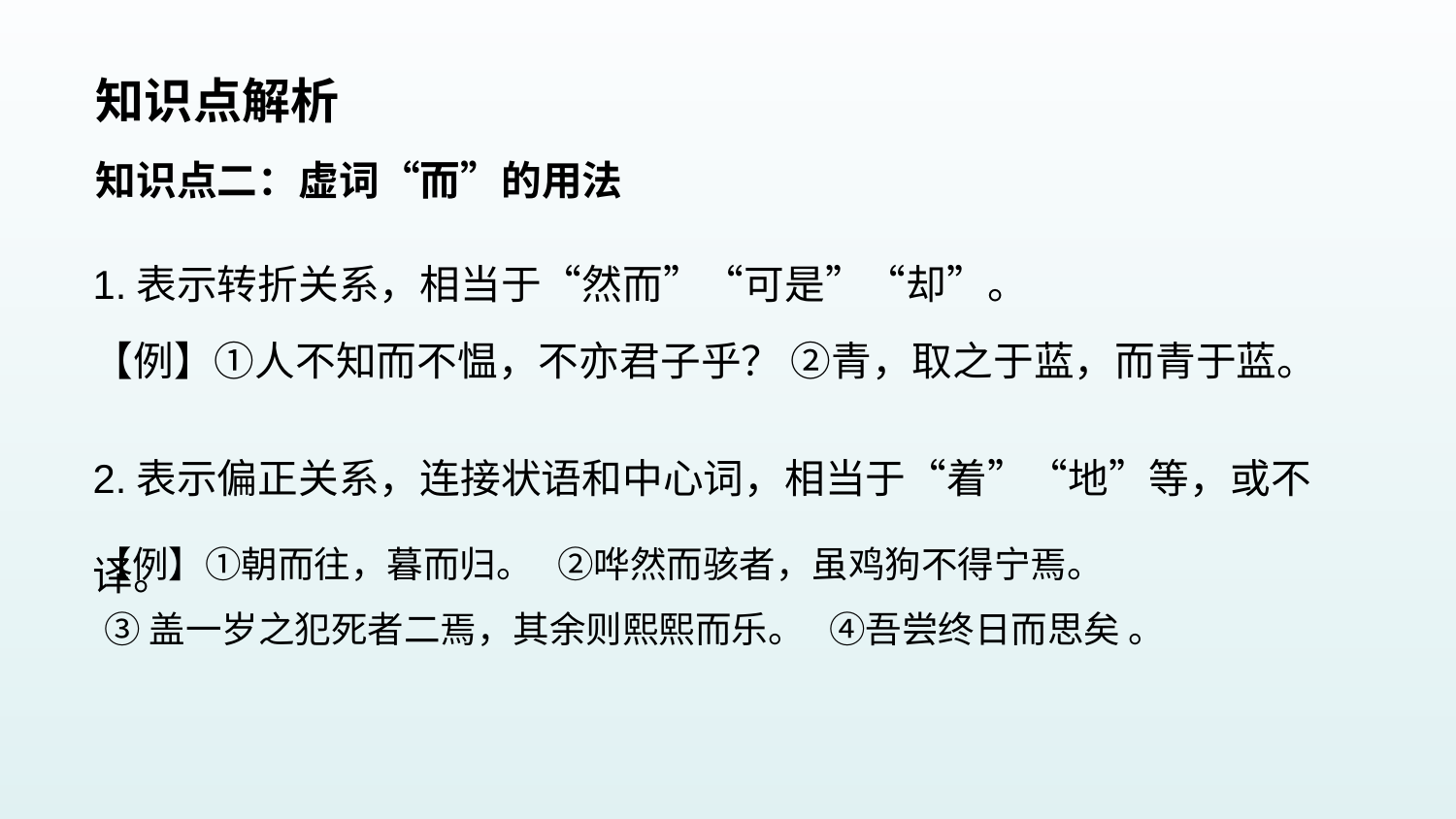

知识点解析
知识点二：虚词“而”的用法
1.表示转折关系，相当于“然而”“可是”“却”。

2.表示偏正关系，连接状语和中心词，相当于“着”“地”等，或不译。

3.表示假设关系，连接主语和谓语，相当于“如果”“假使”。
【例】①人不知而不愠，不亦君子乎？ ②青，取之于蓝，而青于蓝。
【例】①朝而往，暮而归。   ②哗然而骇者，虽鸡狗不得宁焉。
 ③盖一岁之犯死者二焉，其余则熙熙而乐。   ④吾尝终日而思矣 。